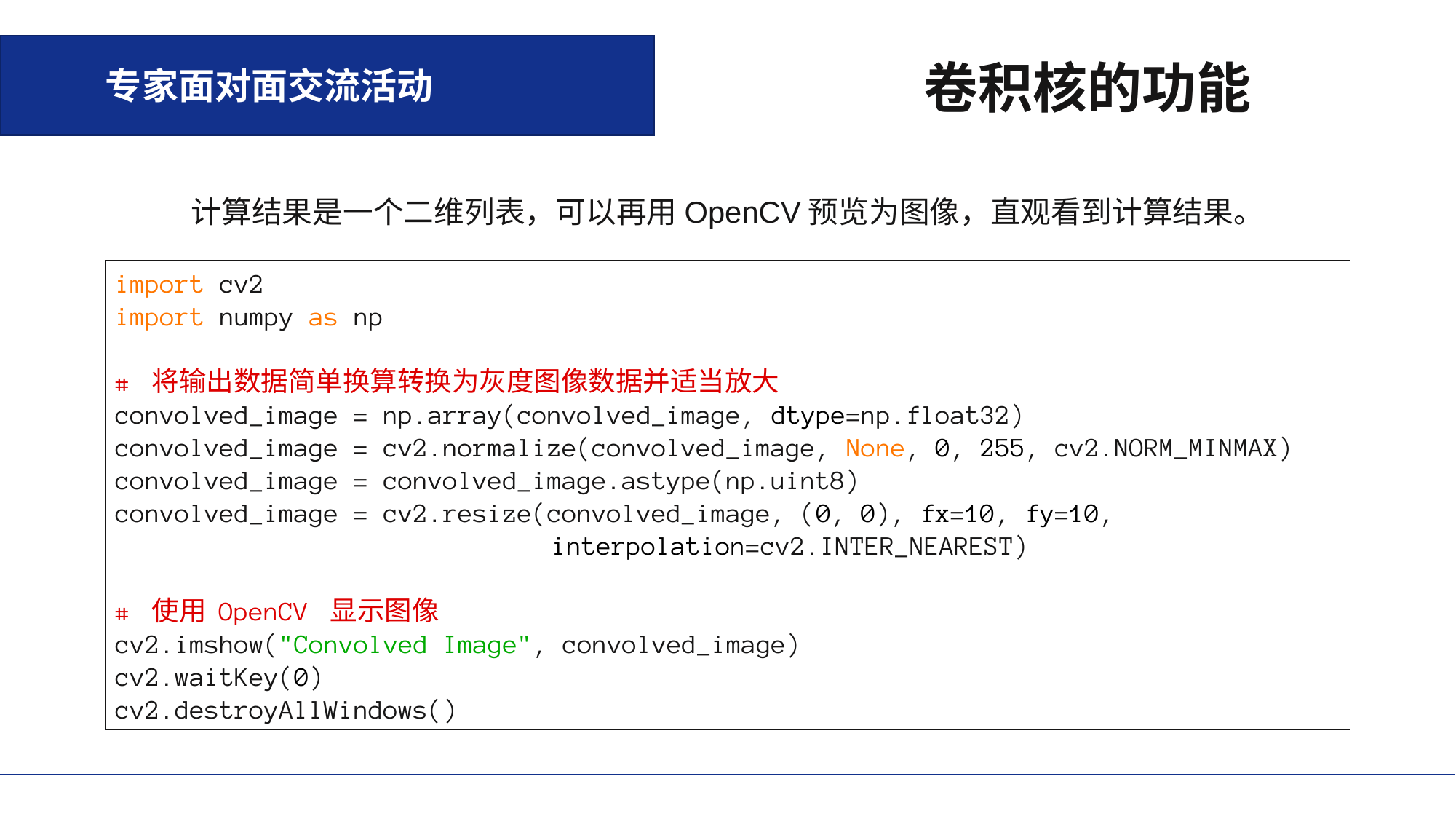

专家面对面交流活动
卷积核的功能
计算结果是一个二维列表，可以再用OpenCV预览为图像，直观看到计算结果。
import cv2
import numpy as np
# 将输出数据简单换算转换为灰度图像数据并适当放大
convolved_image = np.array(convolved_image, dtype=np.float32)
convolved_image = cv2.normalize(convolved_image, None, 0, 255, cv2.NORM_MINMAX)
convolved_image = convolved_image.astype(np.uint8)
convolved_image = cv2.resize(convolved_image, (0, 0), fx=10, fy=10, 						interpolation=cv2.INTER_NEAREST)
# 使用 OpenCV 显示图像
cv2.imshow("Convolved Image", convolved_image)
cv2.waitKey(0)
cv2.destroyAllWindows()